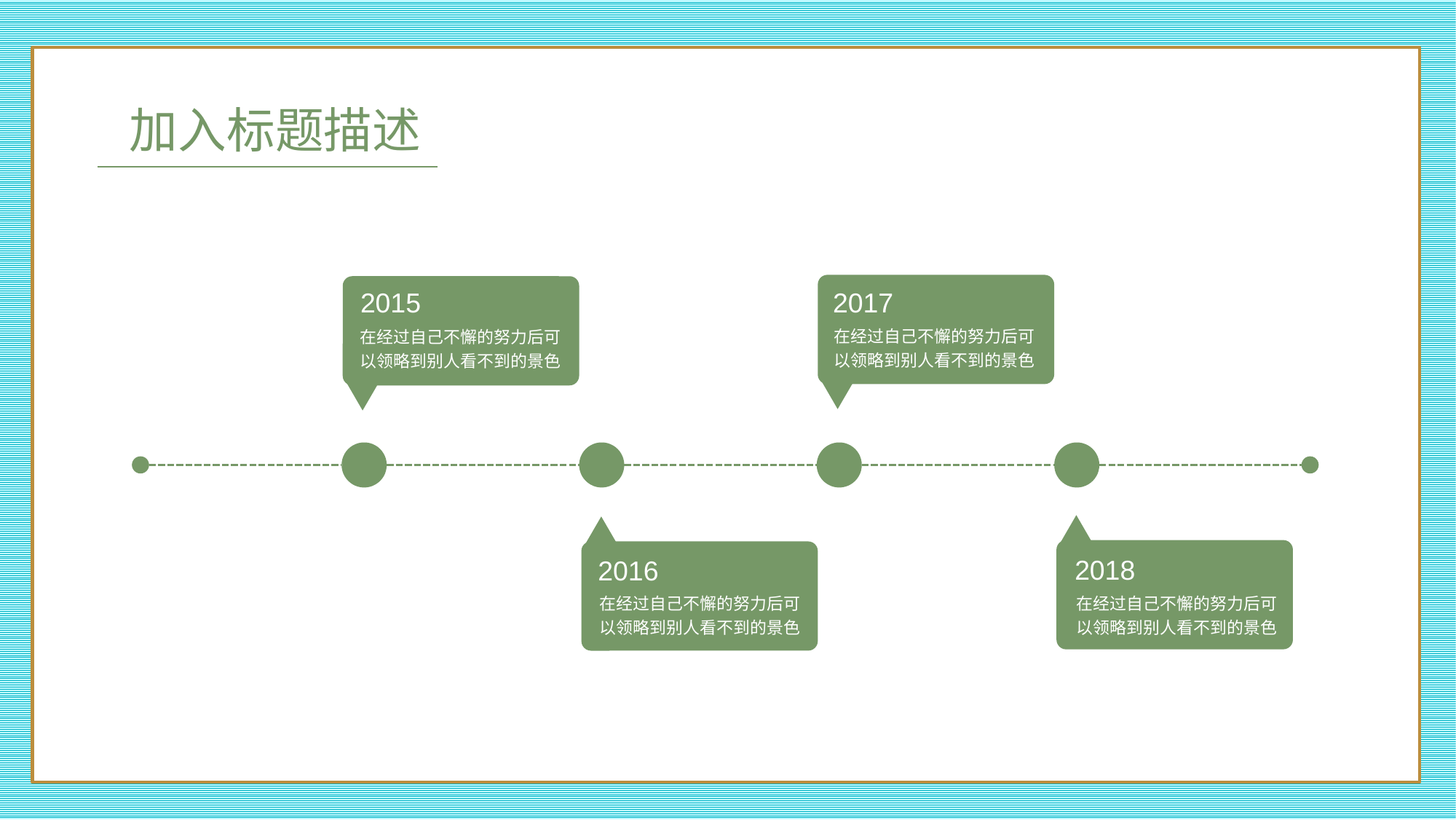

加入标题描述

2015
2017
在经过自己不懈的努力后可以领略到别人看不到的景色
在经过自己不懈的努力后可以领略到别人看不到的景色

2018
2016
在经过自己不懈的努力后可以领略到别人看不到的景色
在经过自己不懈的努力后可以领略到别人看不到的景色